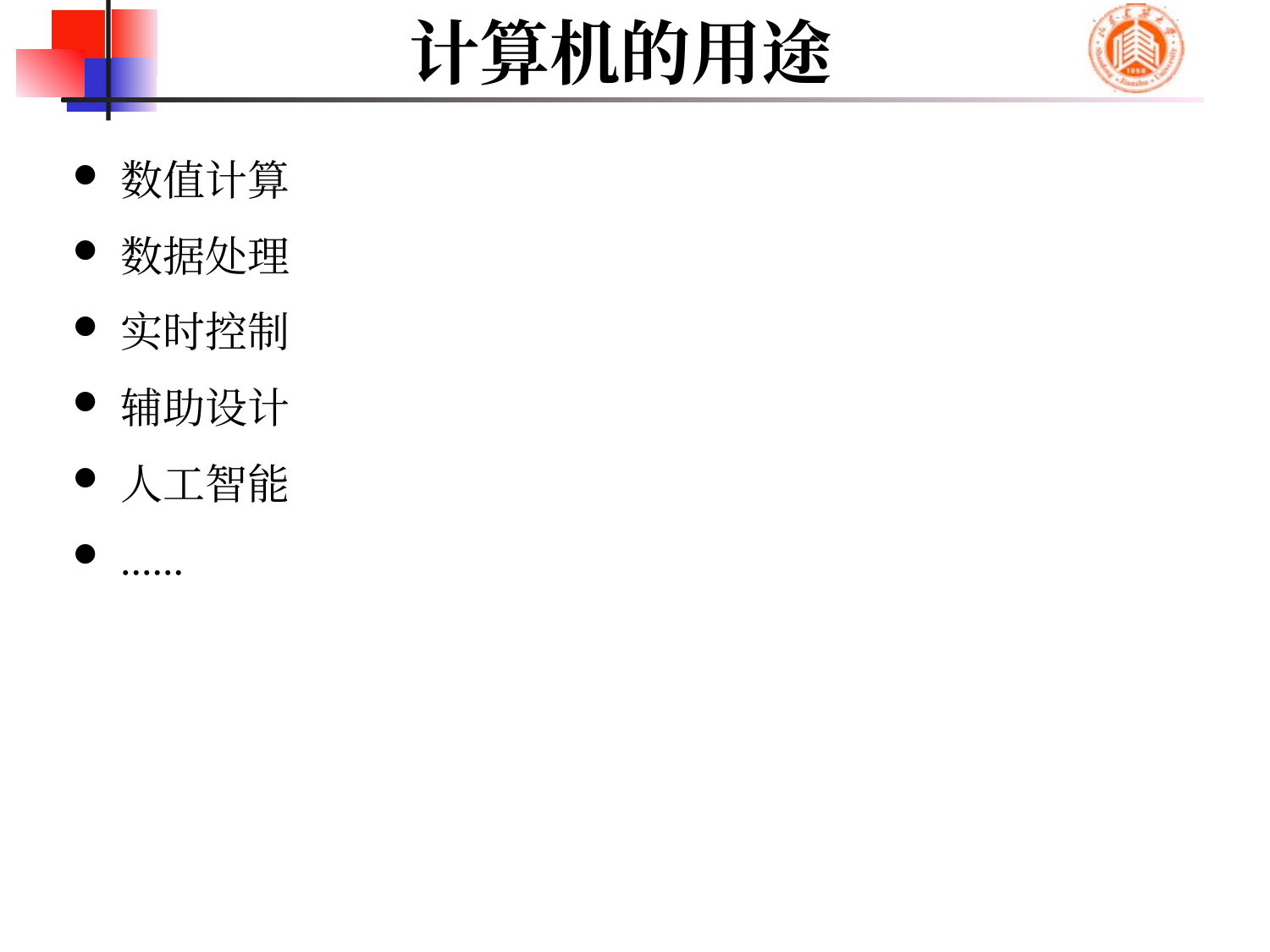

# 计算机的用途
数值计算
数据处理
实时控制
辅助设计
人工智能
......